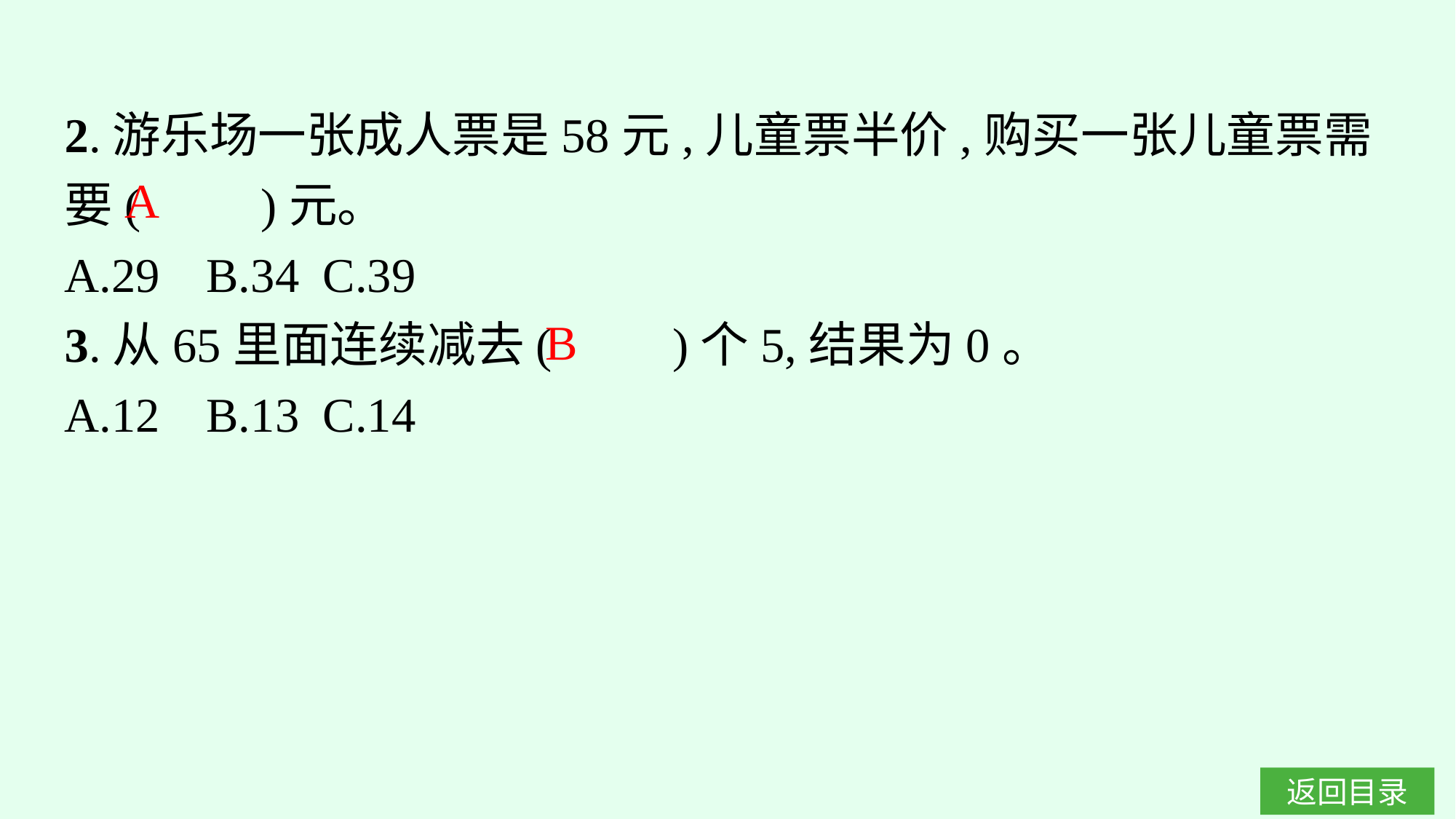

2.游乐场一张成人票是58元,儿童票半价,购买一张儿童票需要(　　)元。
A.29	B.34	C.39
3.从65里面连续减去(　　)个5,结果为0。
A.12	B.13	C.14
A
B